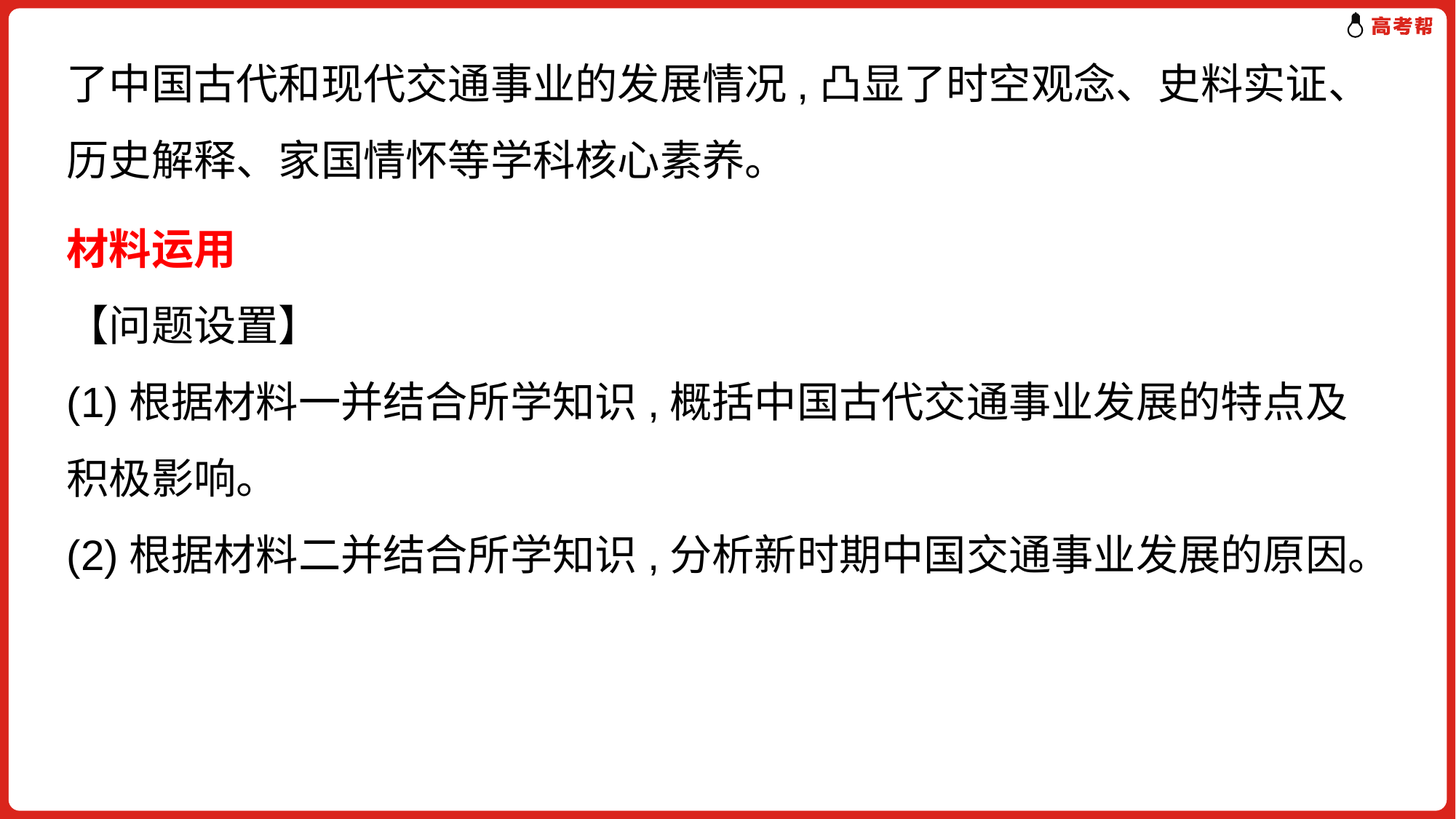

了中国古代和现代交通事业的发展情况,凸显了时空观念、史料实证、历史解释、家国情怀等学科核心素养。
材料运用
【问题设置】
(1)根据材料一并结合所学知识,概括中国古代交通事业发展的特点及积极影响。
(2)根据材料二并结合所学知识,分析新时期中国交通事业发展的原因。